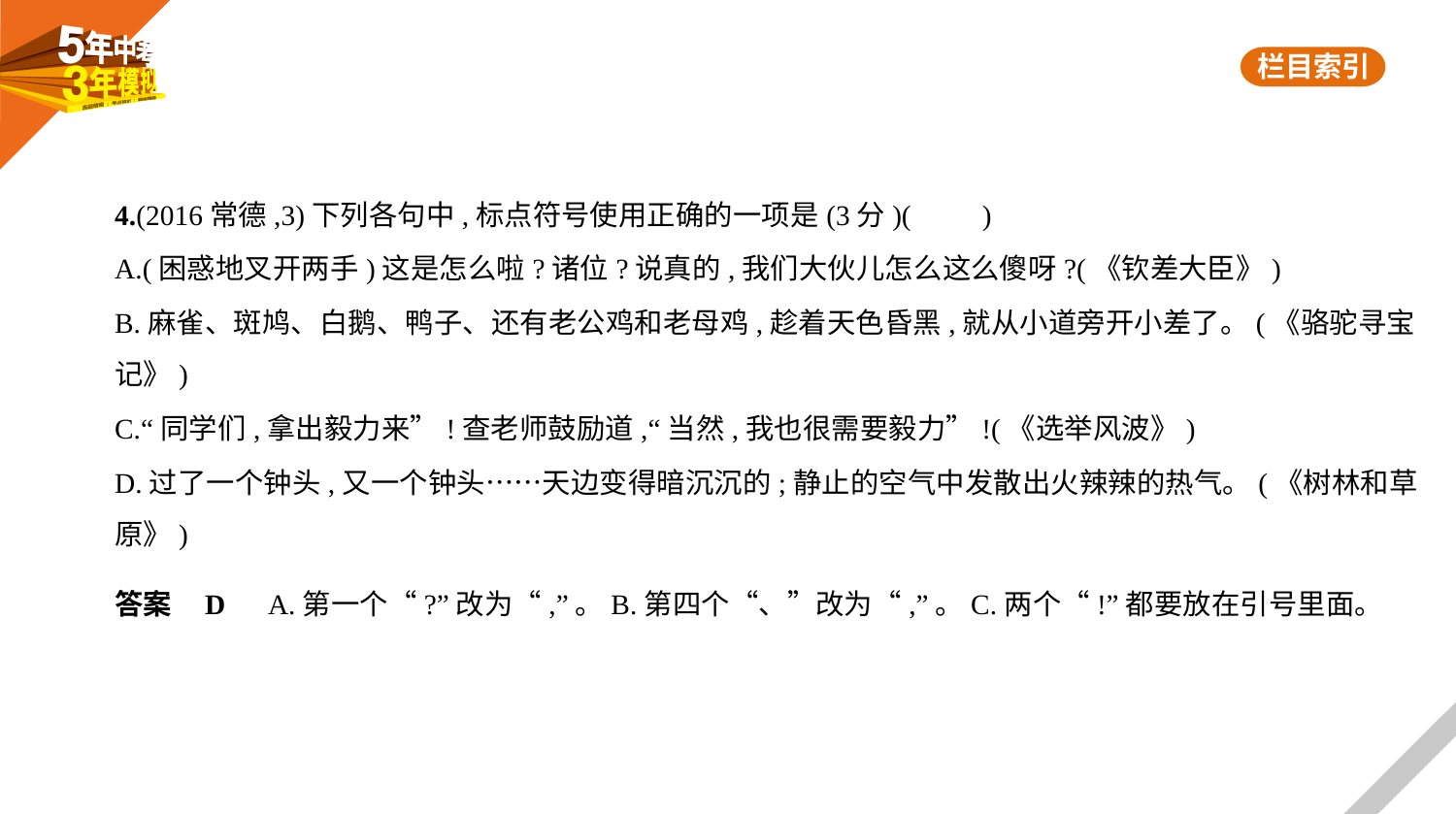

4.(2016常德,3)下列各句中,标点符号使用正确的一项是(3分)(　　)
A.(困惑地叉开两手)这是怎么啦?诸位?说真的,我们大伙儿怎么这么傻呀?(《钦差大臣》)
B.麻雀、斑鸠、白鹅、鸭子、还有老公鸡和老母鸡,趁着天色昏黑,就从小道旁开小差了。(《骆驼寻宝
记》)
C.“同学们,拿出毅力来”!查老师鼓励道,“当然,我也很需要毅力”!(《选举风波》)
D.过了一个钟头,又一个钟头……天边变得暗沉沉的;静止的空气中发散出火辣辣的热气。(《树林和草
原》)
答案    D　A.第一个“?”改为“,”。B.第四个“、”改为“,”。C.两个“!”都要放在引号里面。